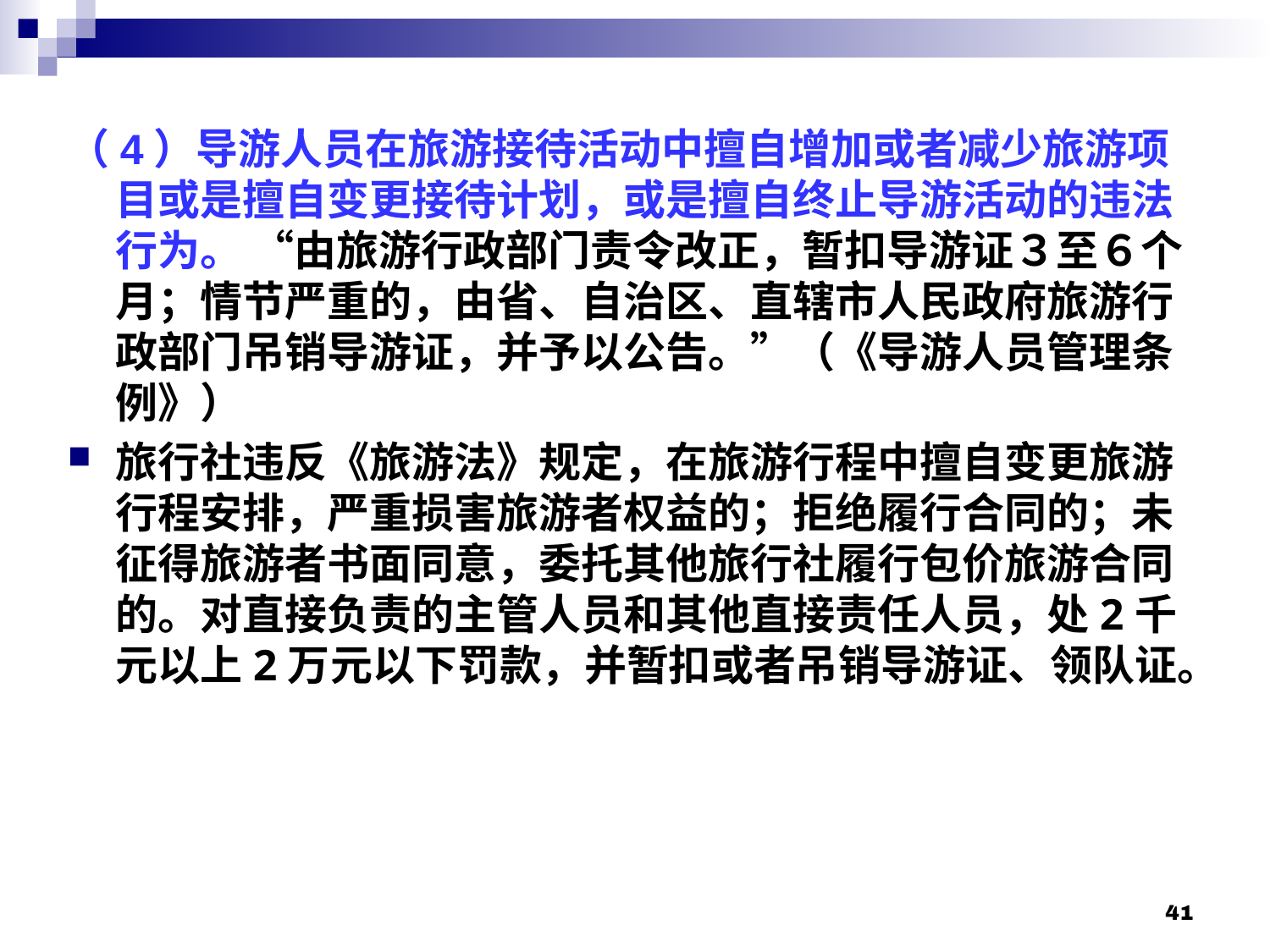

# （4）导游人员在旅游接待活动中擅自增加或者减少旅游项目或是擅自变更接待计划，或是擅自终止导游活动的违法行为。 “由旅游行政部门责令改正，暂扣导游证３至６个月；情节严重的，由省、自治区、直辖市人民政府旅游行政部门吊销导游证，并予以公告。”（《导游人员管理条例》）
旅行社违反《旅游法》规定，在旅游行程中擅自变更旅游行程安排，严重损害旅游者权益的；拒绝履行合同的；未征得旅游者书面同意，委托其他旅行社履行包价旅游合同的。对直接负责的主管人员和其他直接责任人员，处2千元以上2万元以下罚款，并暂扣或者吊销导游证、领队证。
41